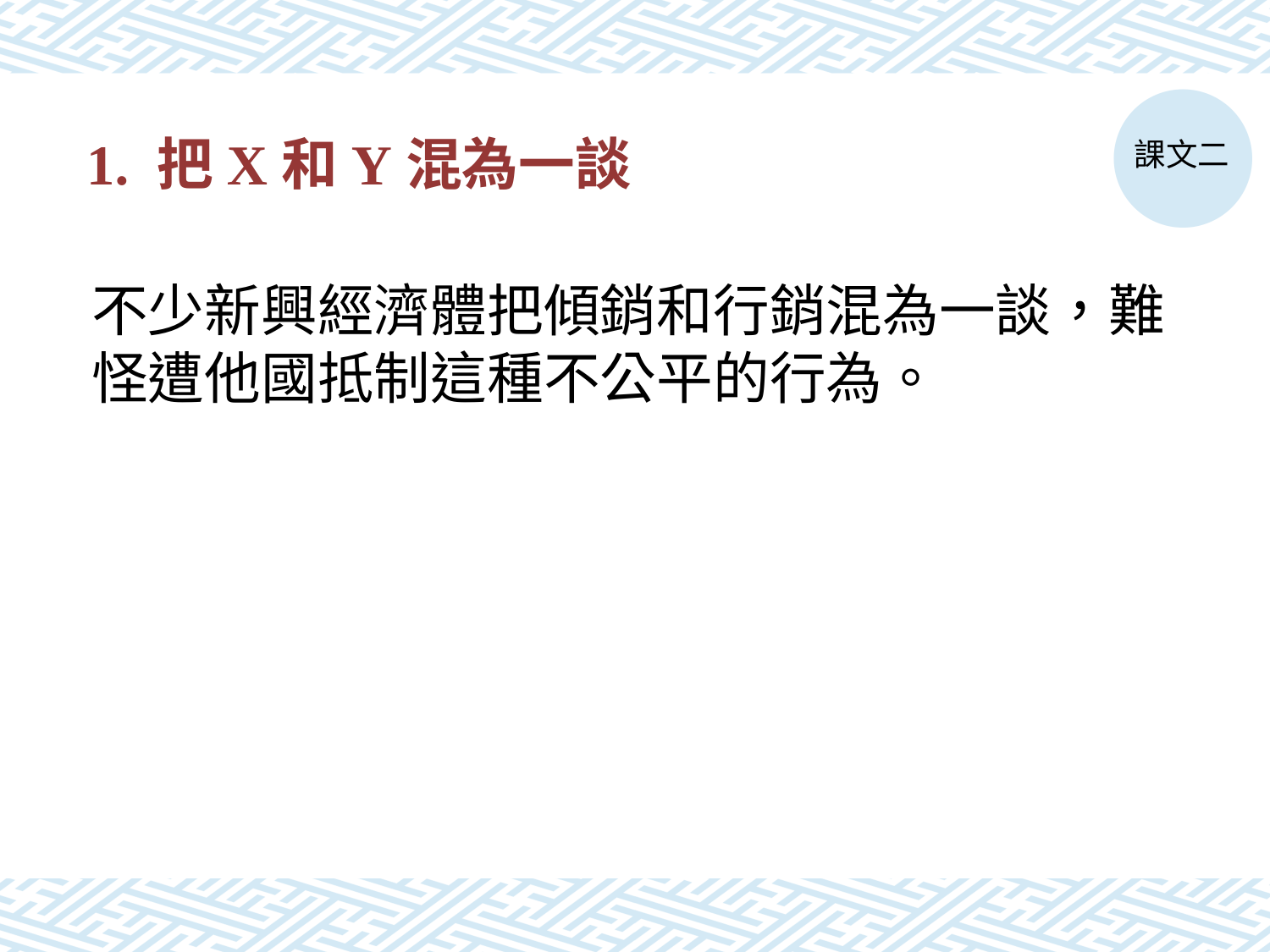

課文二
# 1. 把X和Y混為一談
不少新興經濟體把傾銷和行銷混為一談，難怪遭他國抵制這種不公平的行為。